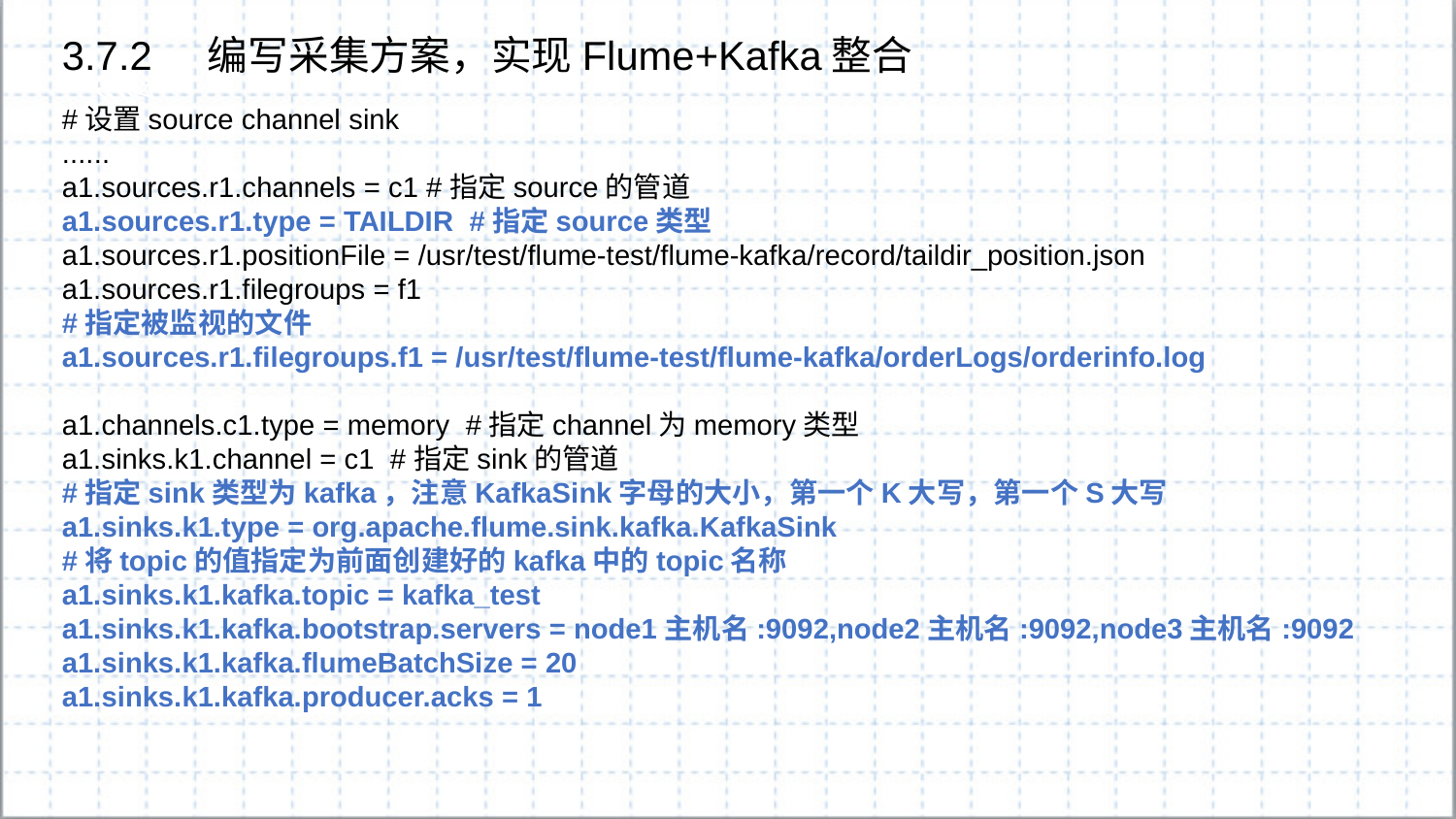

3.7.2	编写采集方案，实现Flume+Kafka整合
#设置source channel sink
......
a1.sources.r1.channels = c1 #指定source的管道
a1.sources.r1.type = TAILDIR  #指定source类型
a1.sources.r1.positionFile = /usr/test/flume-test/flume-kafka/record/taildir_position.json
a1.sources.r1.filegroups = f1
#指定被监视的文件
a1.sources.r1.filegroups.f1 = /usr/test/flume-test/flume-kafka/orderLogs/orderinfo.log

a1.channels.c1.type = memory  #指定channel为memory类型
a1.sinks.k1.channel = c1  #指定sink的管道
#指定sink类型为kafka，注意KafkaSink字母的大小，第一个K大写，第一个S大写
a1.sinks.k1.type = org.apache.flume.sink.kafka.KafkaSink
#将topic的值指定为前面创建好的kafka中的topic名称
a1.sinks.k1.kafka.topic = kafka_test
a1.sinks.k1.kafka.bootstrap.servers = node1主机名:9092,node2主机名:9092,node3主机名:9092
a1.sinks.k1.kafka.flumeBatchSize = 20
a1.sinks.k1.kafka.producer.acks = 1